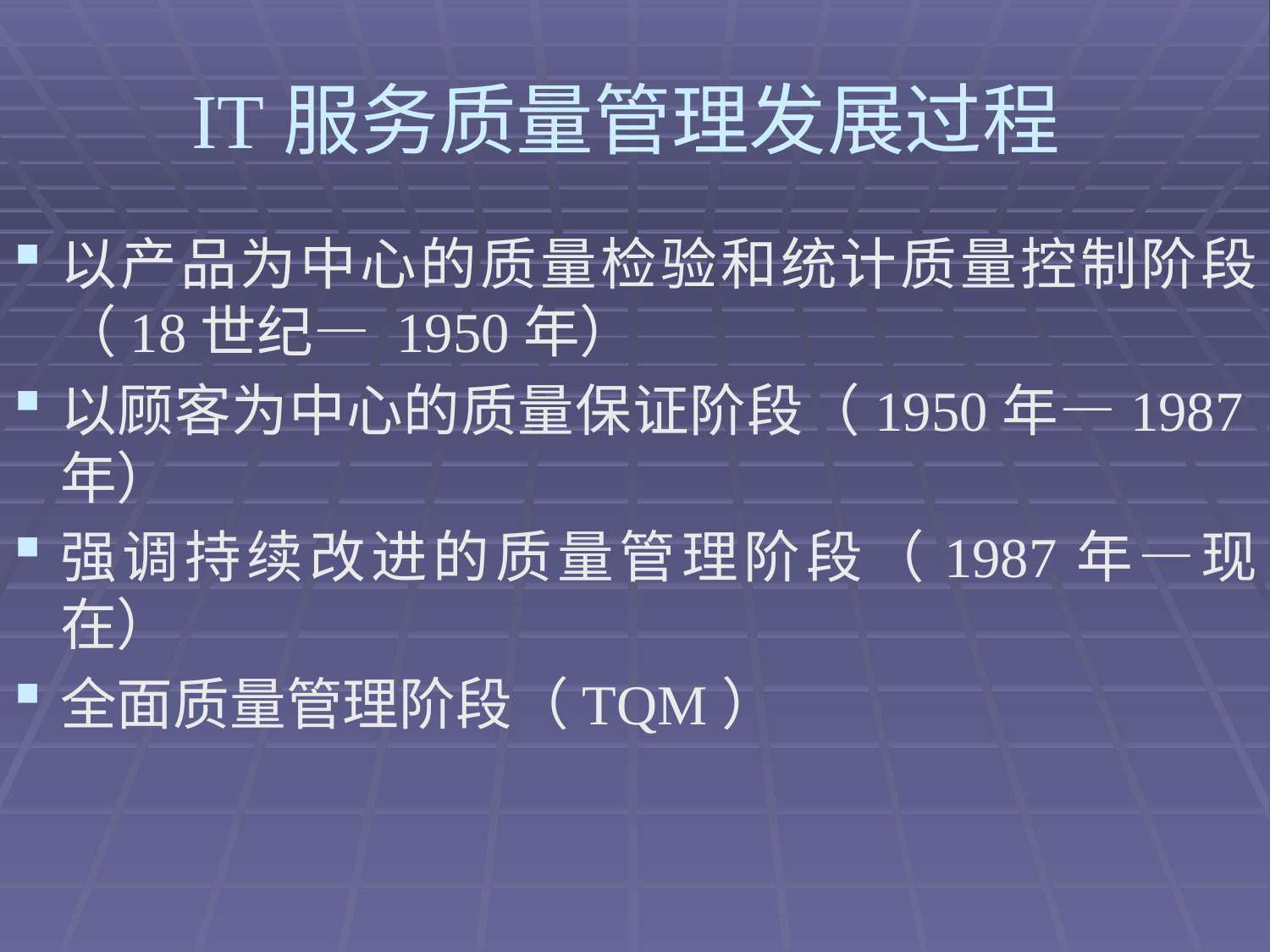

# IT服务质量管理发展过程
以产品为中心的质量检验和统计质量控制阶段（18世纪— 1950年）
以顾客为中心的质量保证阶段（1950年—1987年）
强调持续改进的质量管理阶段（1987年—现在）
全面质量管理阶段（TQM）